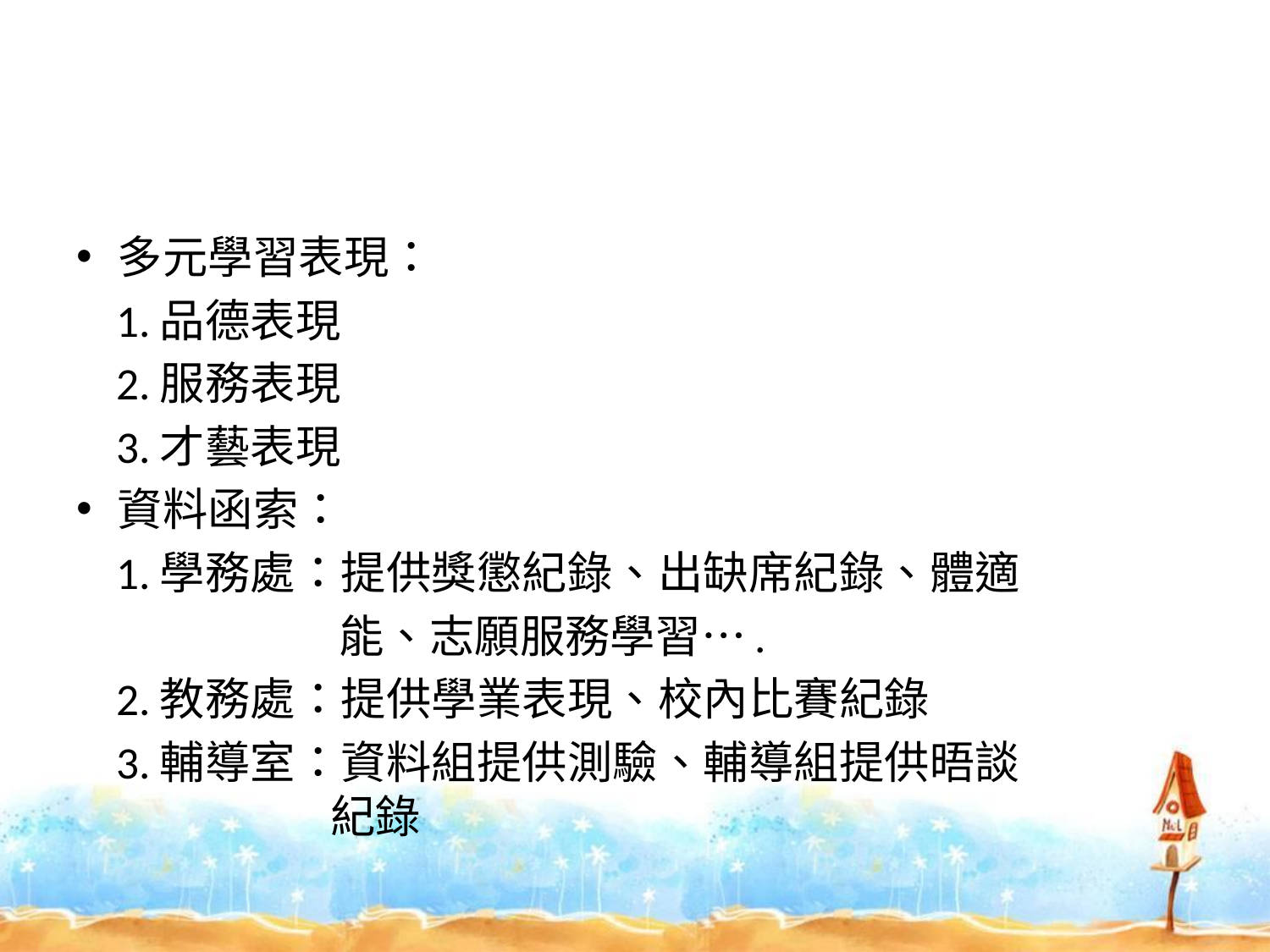

#
多元學習表現：
    1.品德表現
    2.服務表現
    3.才藝表現
資料函索：
    1.學務處：提供獎懲紀錄、出缺席紀錄、體適
                         能、志願服務學習….
    2.教務處：提供學業表現、校內比賽紀錄
    3.輔導室：資料組提供測驗、輔導組提供晤談
                         紀錄